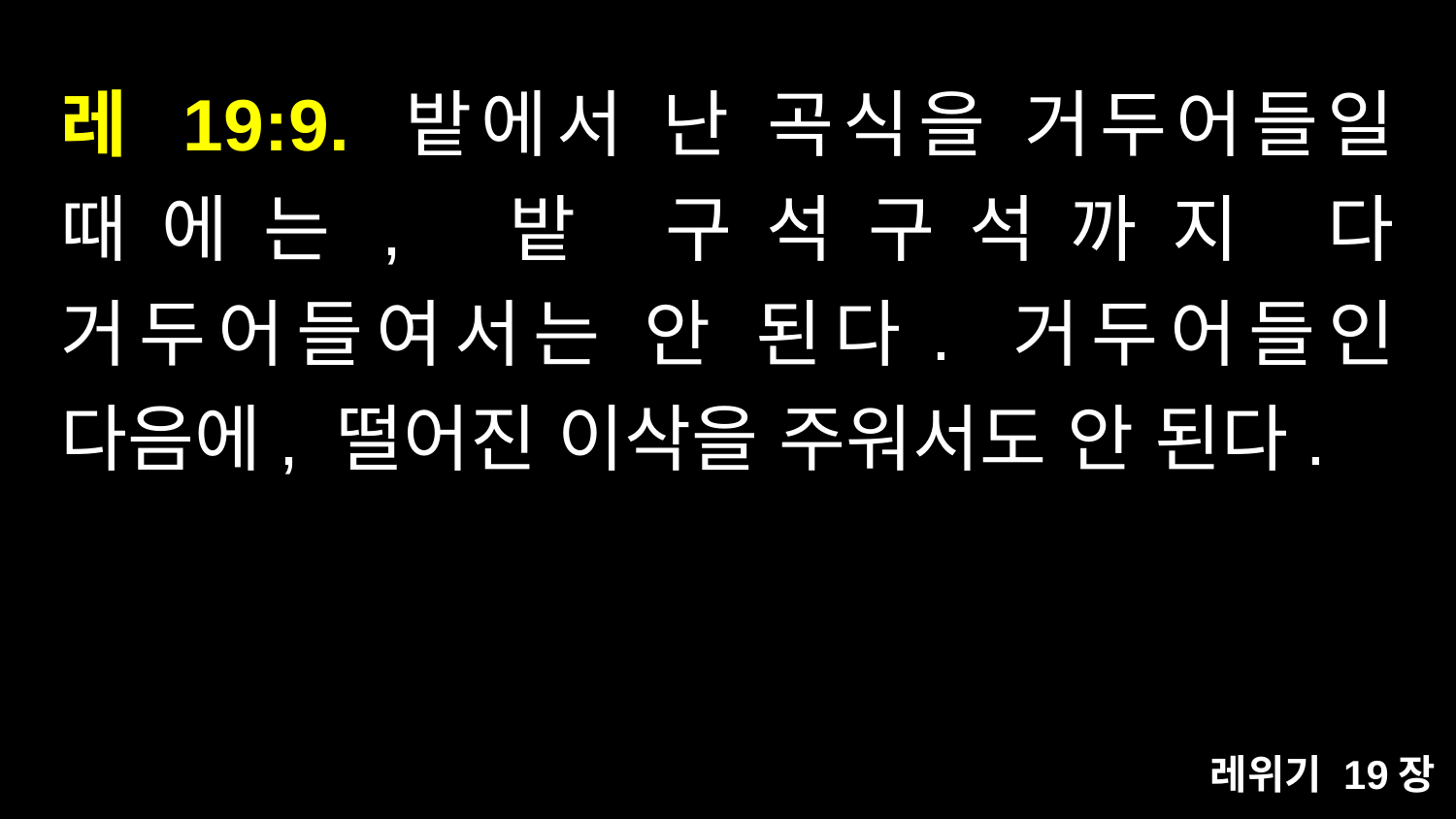

# 레 19:9. 밭에서 난 곡식을 거두어들일 때에는, 밭 구석구석까지 다 거두어들여서는 안 된다. 거두어들인 다음에, 떨어진 이삭을 주워서도 안 된다.
레위기 19장